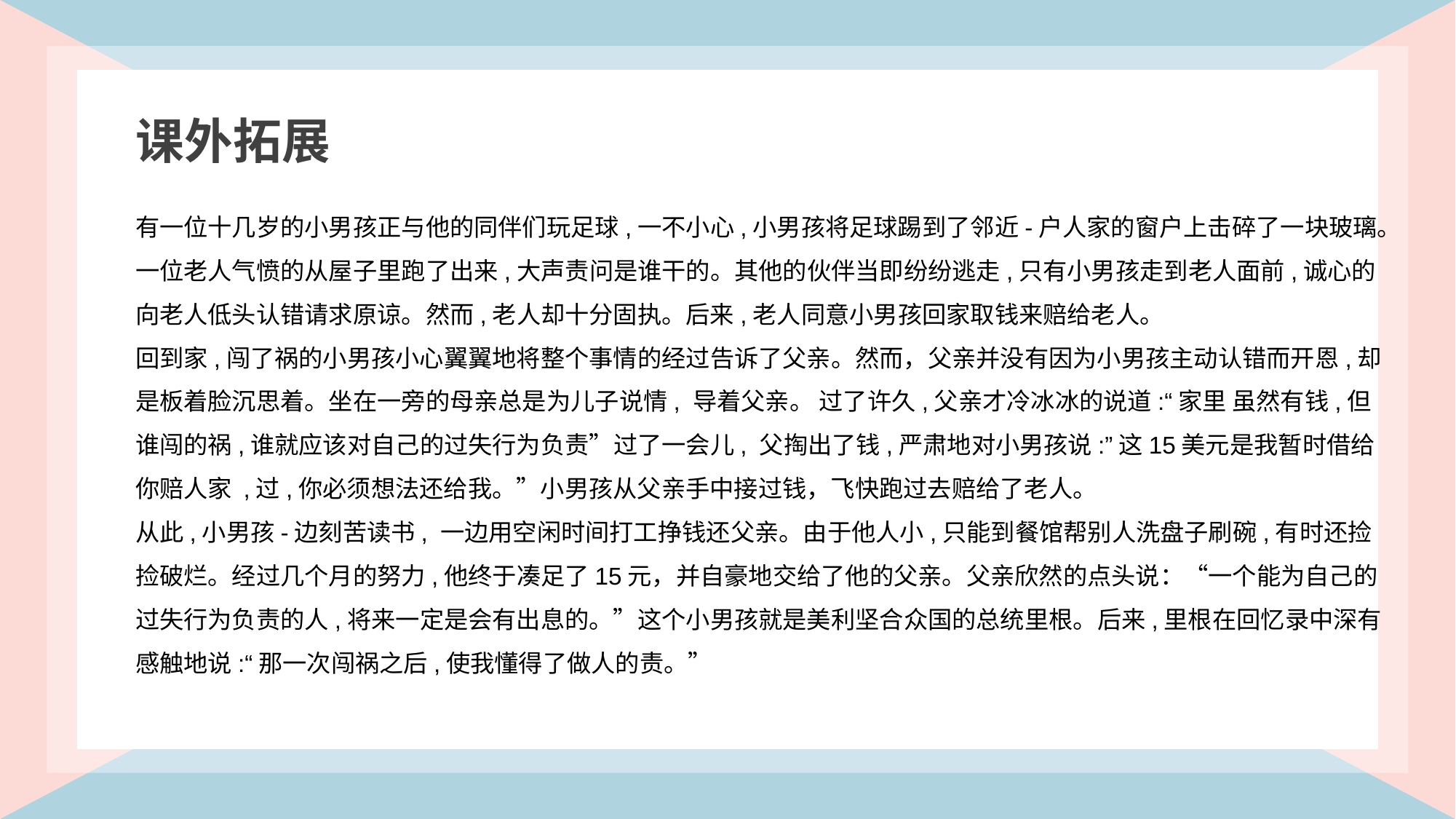

课外拓展
有一位十几岁的小男孩正与他的同伴们玩足球,一不小心,小男孩将足球踢到了邻近-户人家的窗户上击碎了一块玻璃。一位老人气愤的从屋子里跑了出来,大声责问是谁干的。其他的伙伴当即纷纷逃走,只有小男孩走到老人面前,诚心的向老人低头认错请求原谅。然而,老人却十分固执。后来,老人同意小男孩回家取钱来赔给老人。
回到家,闯了祸的小男孩小心翼翼地将整个事情的经过告诉了父亲。然而，父亲并没有因为小男孩主动认错而开恩,却是板着脸沉思着。坐在一旁的母亲总是为儿子说情, 导着父亲。 过了许久,父亲才冷冰冰的说道:“家里 虽然有钱,但谁闯的祸,谁就应该对自己的过失行为负责”过了一会儿, 父掏出了钱,严肃地对小男孩说:”这15美元是我暂时借给你赔人家 ,过,你必须想法还给我。”小男孩从父亲手中接过钱，飞快跑过去赔给了老人。
从此,小男孩-边刻苦读书, 一边用空闲时间打工挣钱还父亲。由于他人小,只能到餐馆帮别人洗盘子刷碗,有时还捡捡破烂。经过几个月的努力,他终于凑足了15元，并自豪地交给了他的父亲。父亲欣然的点头说：“一个能为自己的过失行为负责的人,将来一定是会有出息的。”这个小男孩就是美利坚合众国的总统里根。后来,里根在回忆录中深有感触地说:“那一次闯祸之后,使我懂得了做人的责。”